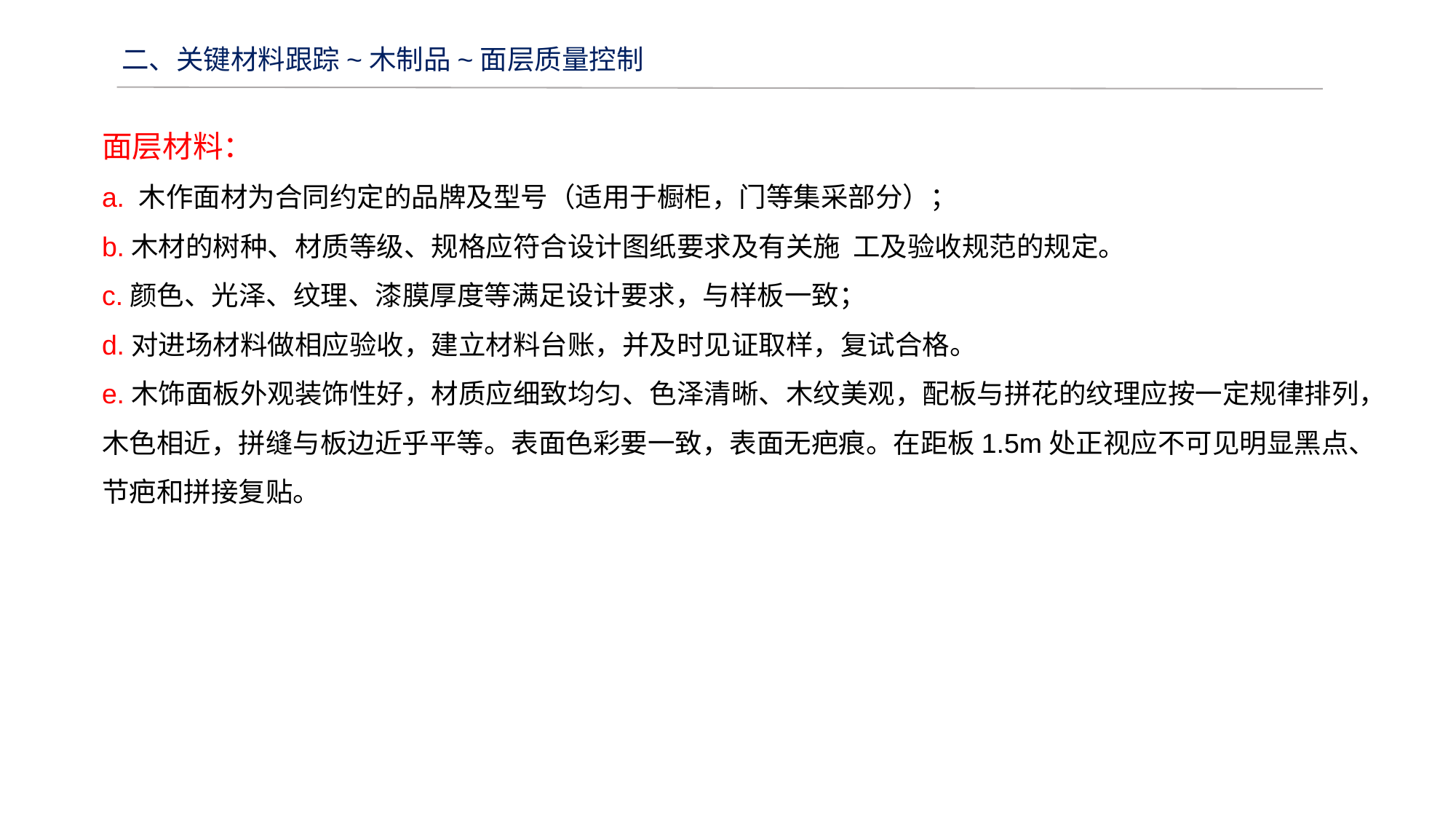

二、关键材料跟踪~木制品~面层质量控制
面层材料：
a. 木作面材为合同约定的品牌及型号（适用于橱柜，门等集采部分）；
b.木材的树种、材质等级、规格应符合设计图纸要求及有关施  工及验收规范的规定。
c.颜色、光泽、纹理、漆膜厚度等满足设计要求，与样板一致；
d.对进场材料做相应验收，建立材料台账，并及时见证取样，复试合格。
e.木饰面板外观装饰性好，材质应细致均匀、色泽清晰、木纹美观，配板与拼花的纹理应按一定规律排列，木色相近，拼缝与板边近乎平等。表面色彩要一致，表面无疤痕。在距板1.5m处正视应不可见明显黑点、节疤和拼接复贴。